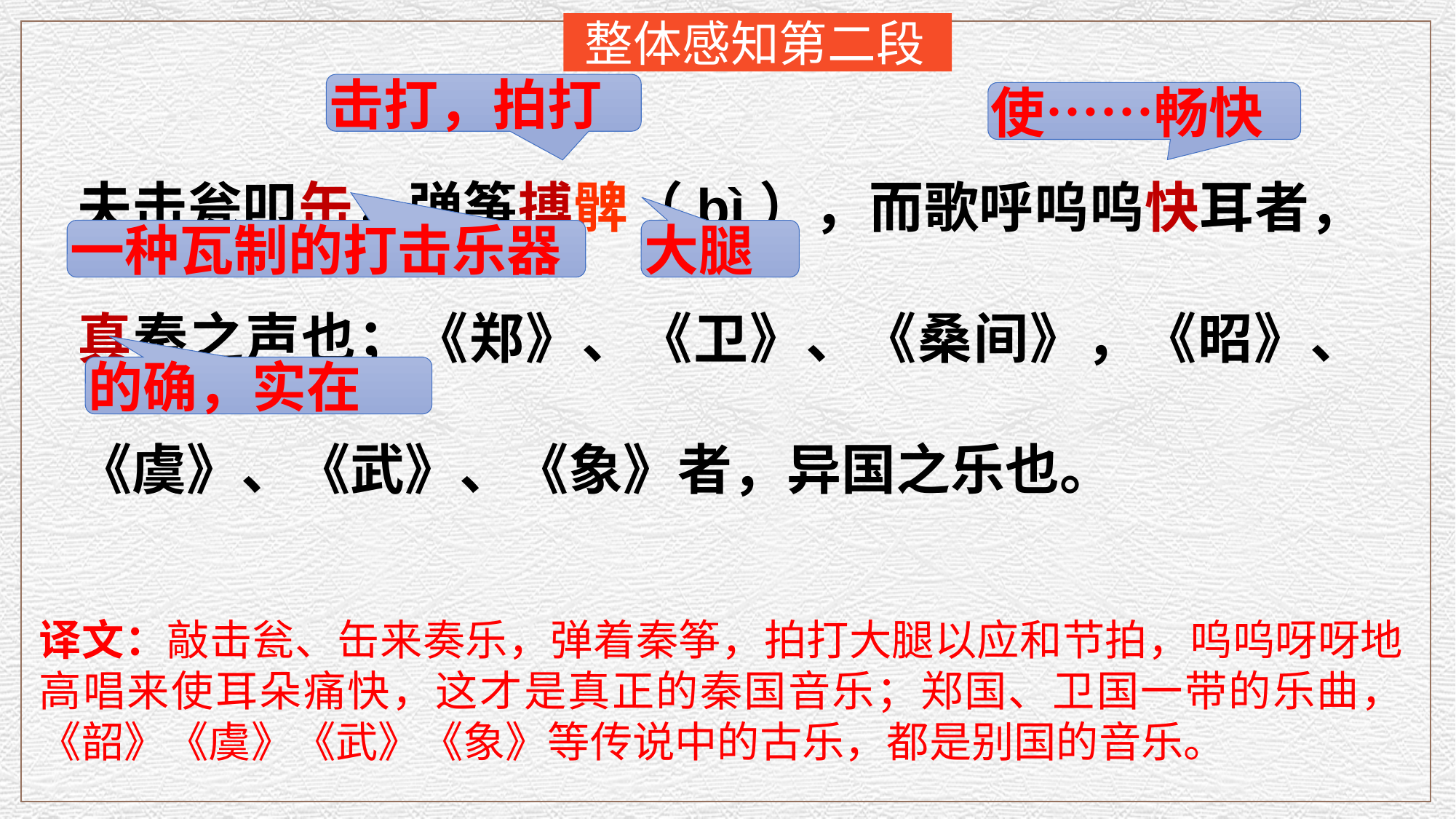

整体感知第二段
击打，拍打
使……畅快
夫击瓮叩缶，弹筝搏髀（bì），而歌呼呜呜快耳者，真秦之声也；《郑》、《卫》、《桑间》，《昭》、《虞》、《武》、《象》者，异国之乐也。
一种瓦制的打击乐器
大腿
的确，实在
译文：敲击瓮、缶来奏乐，弹着秦筝，拍打大腿以应和节拍，呜呜呀呀地高唱来使耳朵痛快，这才是真正的秦国音乐；郑国、卫国一带的乐曲，《韶》《虞》《武》《象》等传说中的古乐，都是别国的音乐。